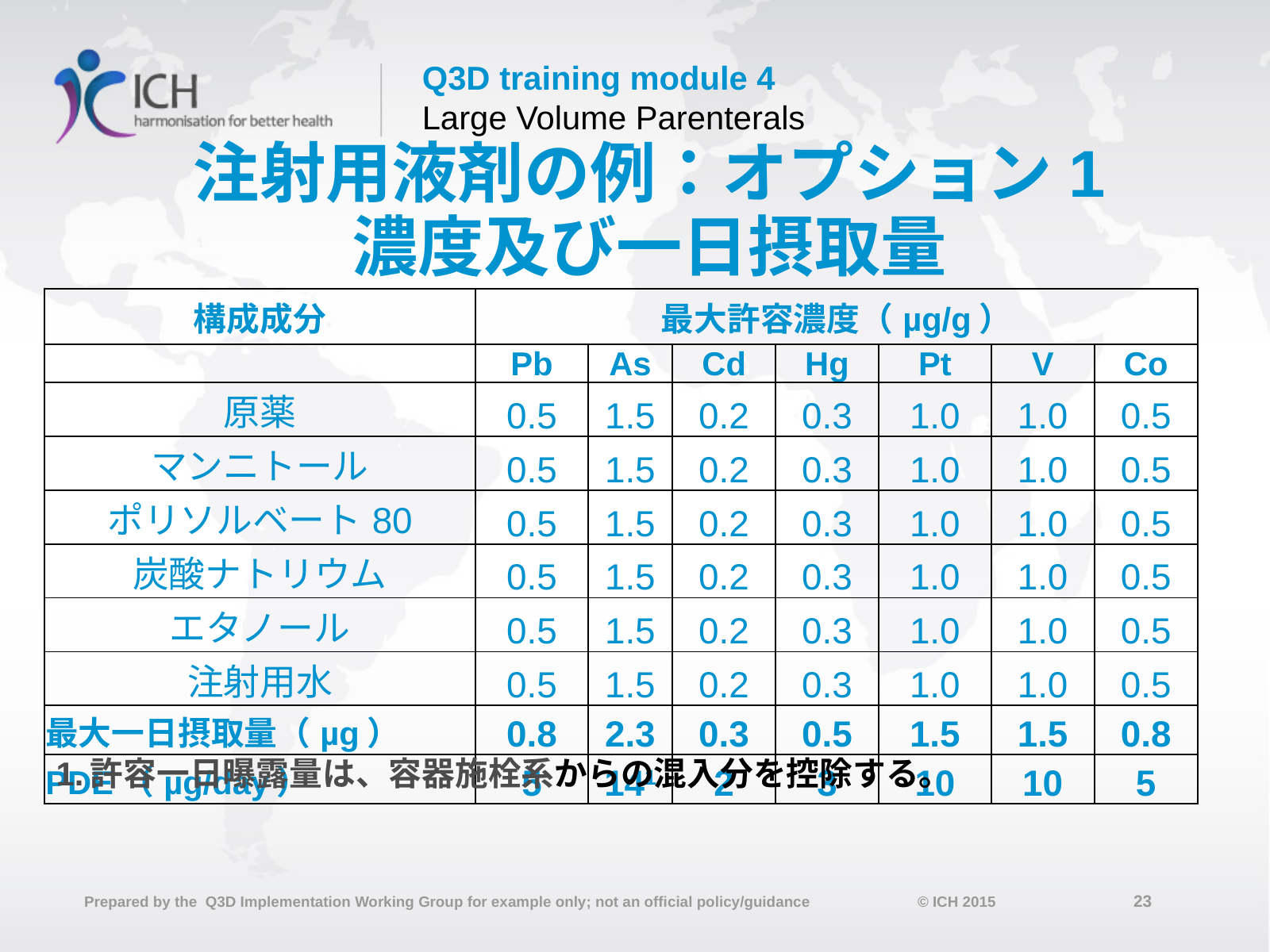

# 注射用液剤の例：オプション1 濃度及び一日摂取量
| 構成成分 | 最大許容濃度（µg/g） |  |  |  |  |  |  |
| --- | --- | --- | --- | --- | --- | --- | --- |
|  | Pb | As | Cd | Hg | Pt | V | Co |
| 原薬 | 0.5 | 1.5 | 0.2 | 0.3 | 1.0 | 1.0 | 0.5 |
| マンニトール | 0.5 | 1.5 | 0.2 | 0.3 | 1.0 | 1.0 | 0.5 |
| ポリソルベート80 | 0.5 | 1.5 | 0.2 | 0.3 | 1.0 | 1.0 | 0.5 |
| 炭酸ナトリウム | 0.5 | 1.5 | 0.2 | 0.3 | 1.0 | 1.0 | 0.5 |
| エタノール | 0.5 | 1.5 | 0.2 | 0.3 | 1.0 | 1.0 | 0.5 |
| 注射用水 | 0.5 | 1.5 | 0.2 | 0.3 | 1.0 | 1.0 | 0.5 |
| 最大一日摂取量（µg） | 0.8 | 2.3 | 0.3 | 0.5 | 1.5 | 1.5 | 0.8 |
| PDE（µg/day） | 5 | 141 | 2 | 3 | 10 | 10 | 5 |
1.	許容一日曝露量は、容器施栓系からの混入分を控除する。